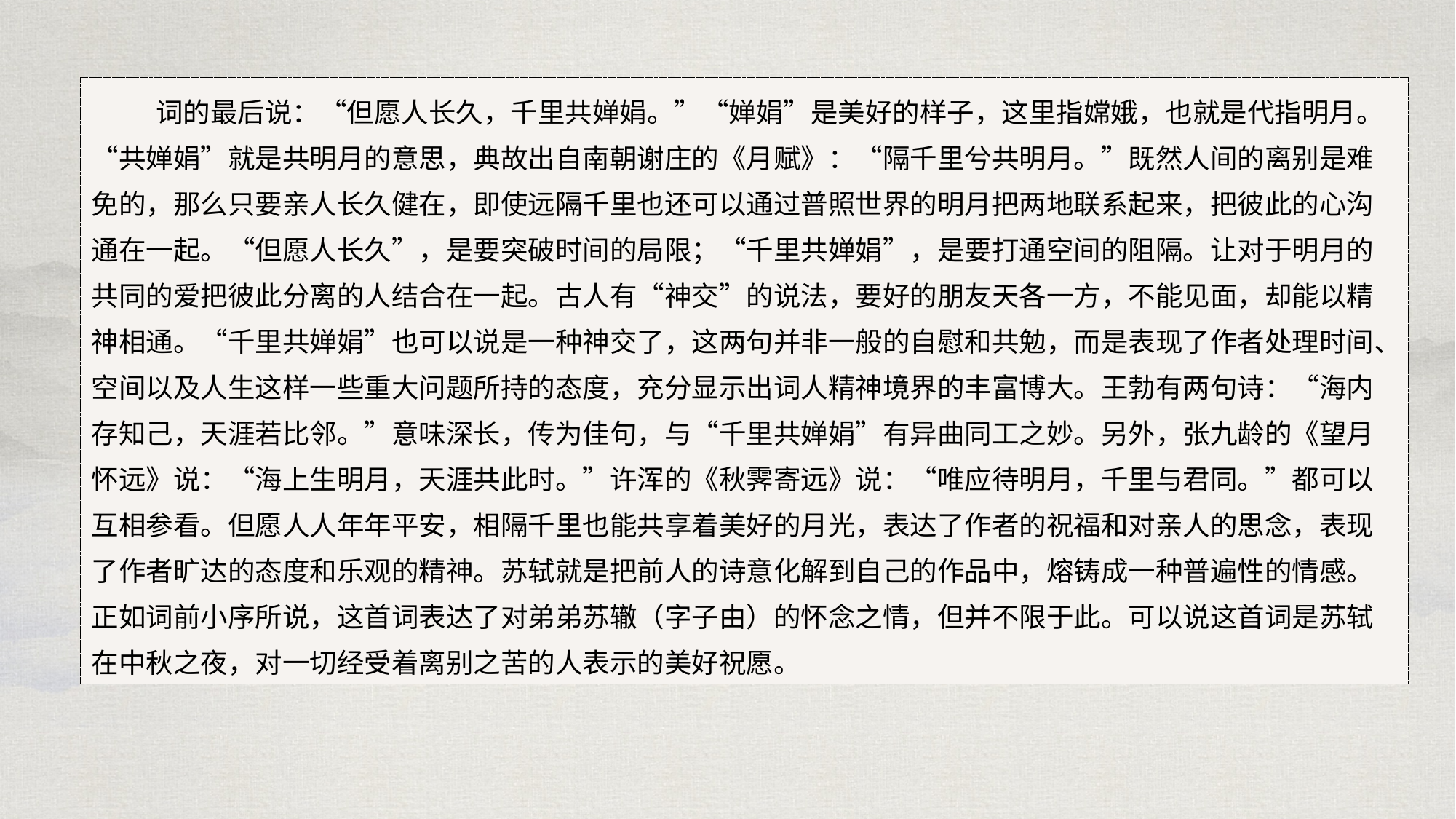

词的最后说：“但愿人长久，千里共婵娟。”“婵娟”是美好的样子，这里指嫦娥，也就是代指明月。“共婵娟”就是共明月的意思，典故出自南朝谢庄的《月赋》：“隔千里兮共明月。”既然人间的离别是难免的，那么只要亲人长久健在，即使远隔千里也还可以通过普照世界的明月把两地联系起来，把彼此的心沟通在一起。“但愿人长久”，是要突破时间的局限；“千里共婵娟”，是要打通空间的阻隔。让对于明月的共同的爱把彼此分离的人结合在一起。古人有“神交”的说法，要好的朋友天各一方，不能见面，却能以精神相通。“千里共婵娟”也可以说是一种神交了，这两句并非一般的自慰和共勉，而是表现了作者处理时间、空间以及人生这样一些重大问题所持的态度，充分显示出词人精神境界的丰富博大。王勃有两句诗：“海内存知己，天涯若比邻。”意味深长，传为佳句，与“千里共婵娟”有异曲同工之妙。另外，张九龄的《望月怀远》说：“海上生明月，天涯共此时。”许浑的《秋霁寄远》说：“唯应待明月，千里与君同。”都可以互相参看。但愿人人年年平安，相隔千里也能共享着美好的月光，表达了作者的祝福和对亲人的思念，表现了作者旷达的态度和乐观的精神。苏轼就是把前人的诗意化解到自己的作品中，熔铸成一种普遍性的情感。正如词前小序所说，这首词表达了对弟弟苏辙（字子由）的怀念之情，但并不限于此。可以说这首词是苏轼在中秋之夜，对一切经受着离别之苦的人表示的美好祝愿。